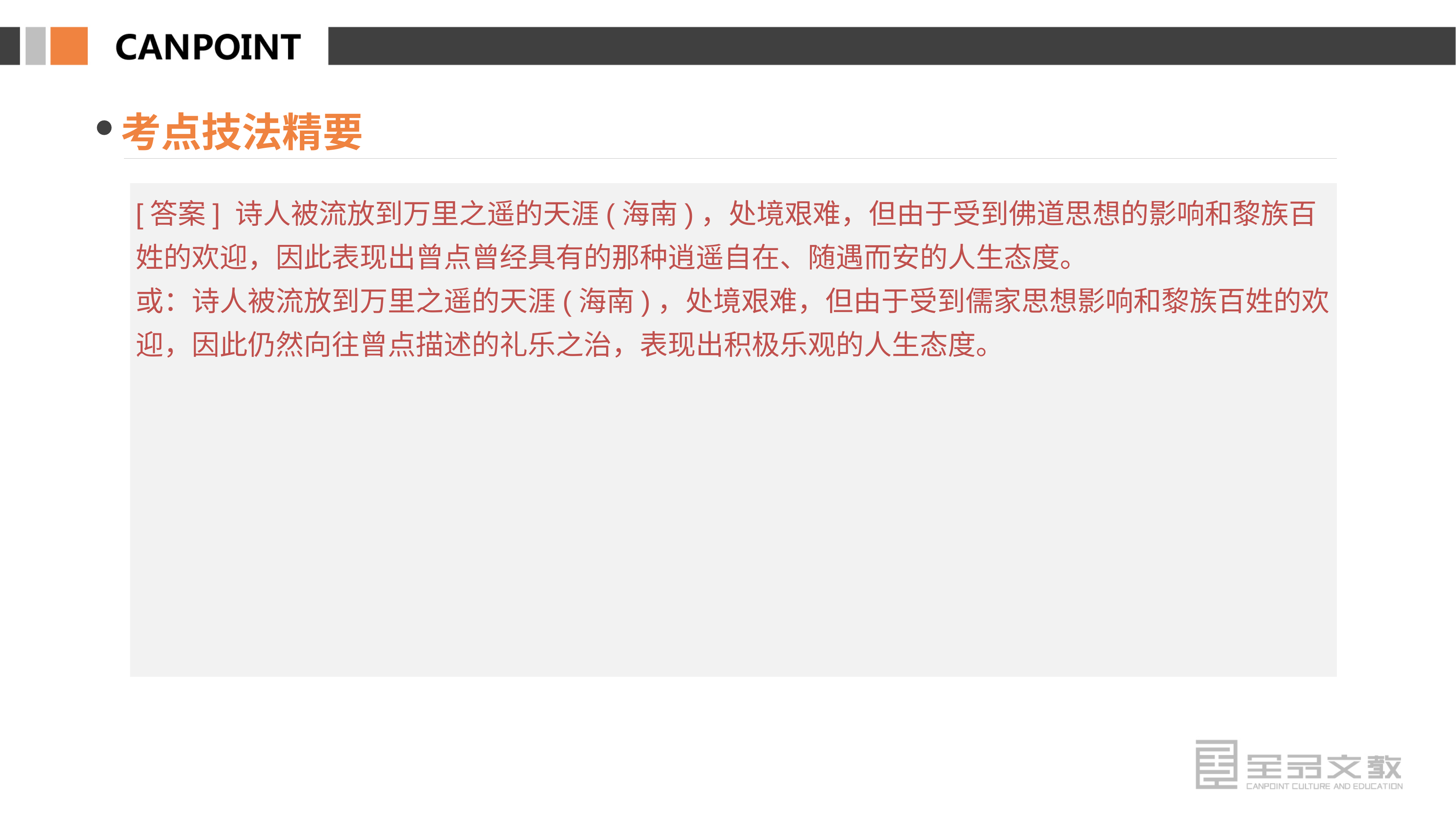

考点技法精要

[答案] 诗人被流放到万里之遥的天涯(海南)，处境艰难，但由于受到佛道思想的影响和黎族百姓的欢迎，因此表现出曾点曾经具有的那种逍遥自在、随遇而安的人生态度。
或：诗人被流放到万里之遥的天涯(海南)，处境艰难，但由于受到儒家思想影响和黎族百姓的欢迎，因此仍然向往曾点描述的礼乐之治，表现出积极乐观的人生态度。